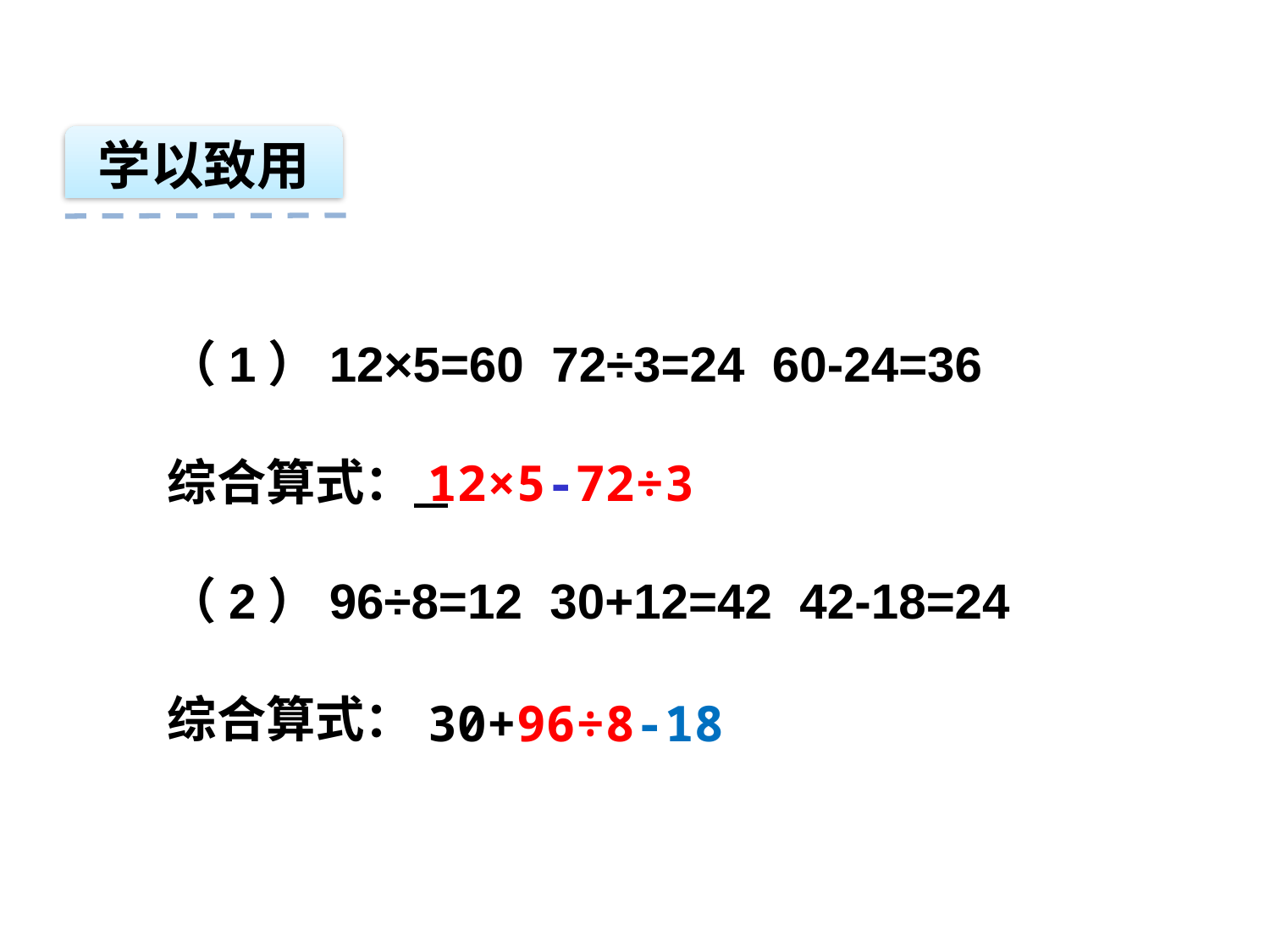

学以致用
（1）12×5=60  72÷3=24  60-24=36

综合算式：

（2）96÷8=12  30+12=42  42-18=24

综合算式：
12×5-72÷3
30+96÷8-18